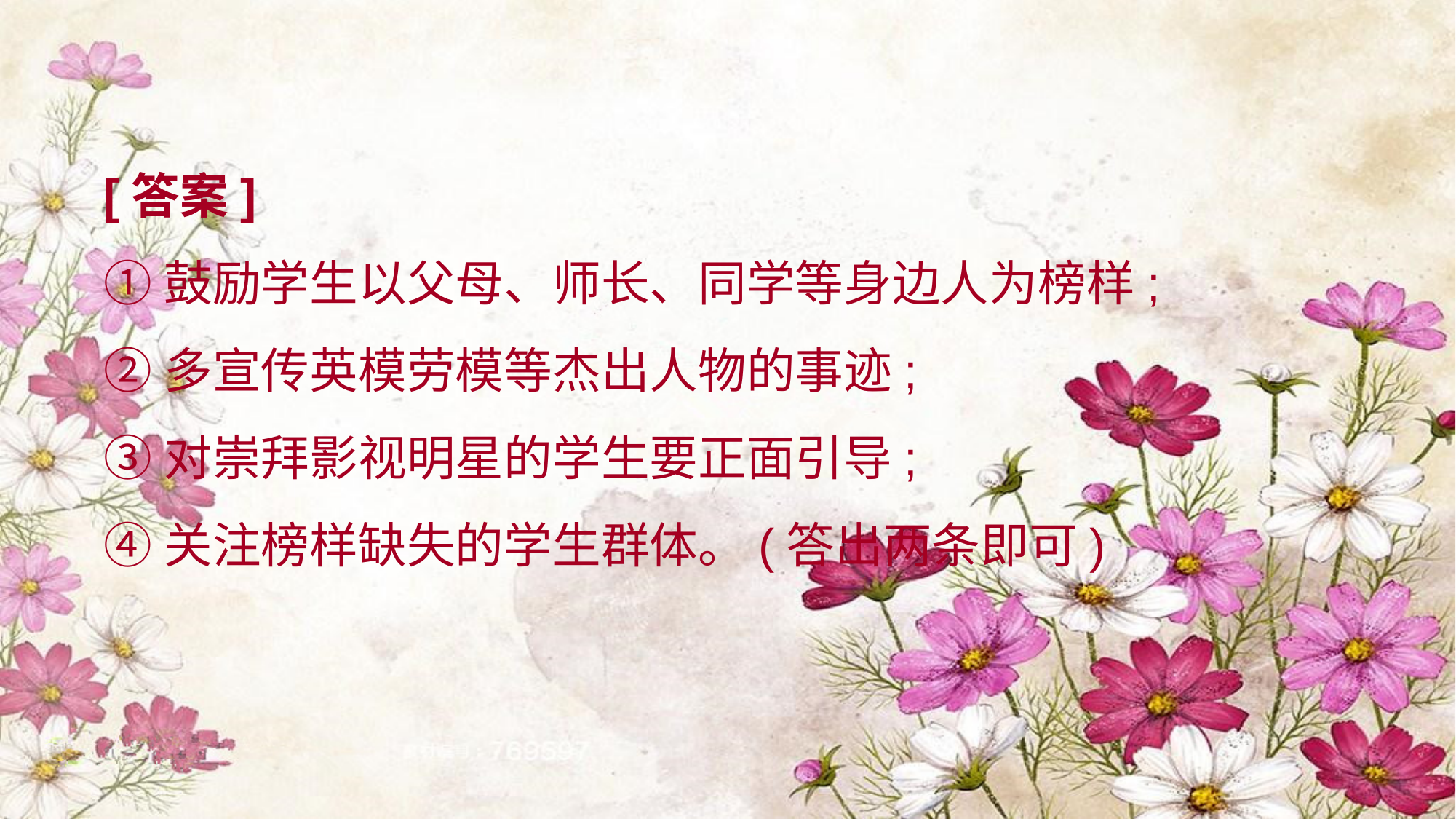

[答案]
①鼓励学生以父母、师长、同学等身边人为榜样;
②多宣传英模劳模等杰出人物的事迹;
③对崇拜影视明星的学生要正面引导;
④关注榜样缺失的学生群体。(答出两条即可)